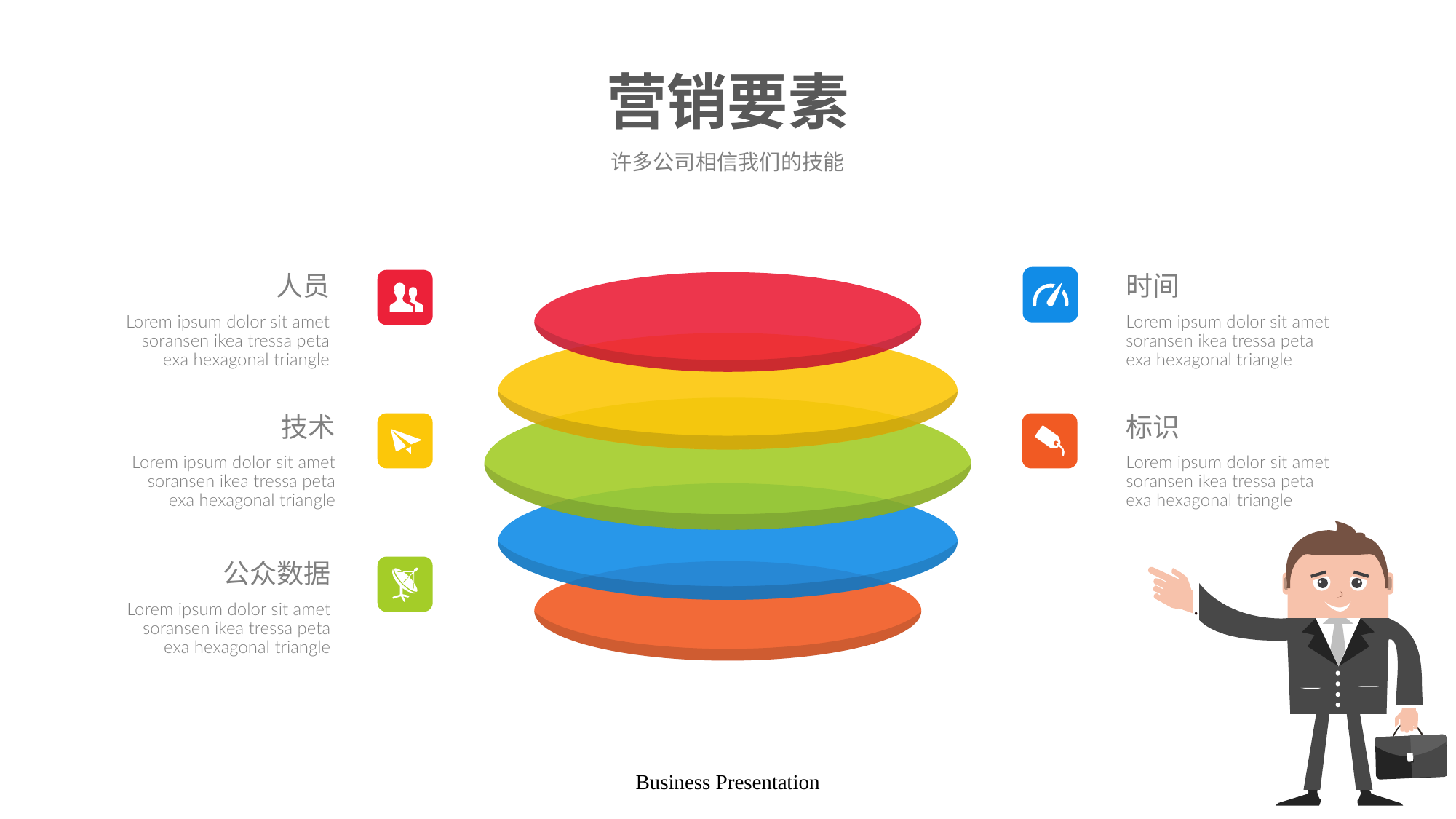

# 营销要素
许多公司相信我们的技能

人员
时间

Lorem ipsum dolor sit amet soransen ikea tressa peta exa hexagonal triangle
Lorem ipsum dolor sit amet soransen ikea tressa peta exa hexagonal triangle

技术
标识

Lorem ipsum dolor sit amet soransen ikea tressa peta exa hexagonal triangle
Lorem ipsum dolor sit amet soransen ikea tressa peta exa hexagonal triangle

公众数据

Lorem ipsum dolor sit amet soransen ikea tressa peta exa hexagonal triangle
Business Presentation
44